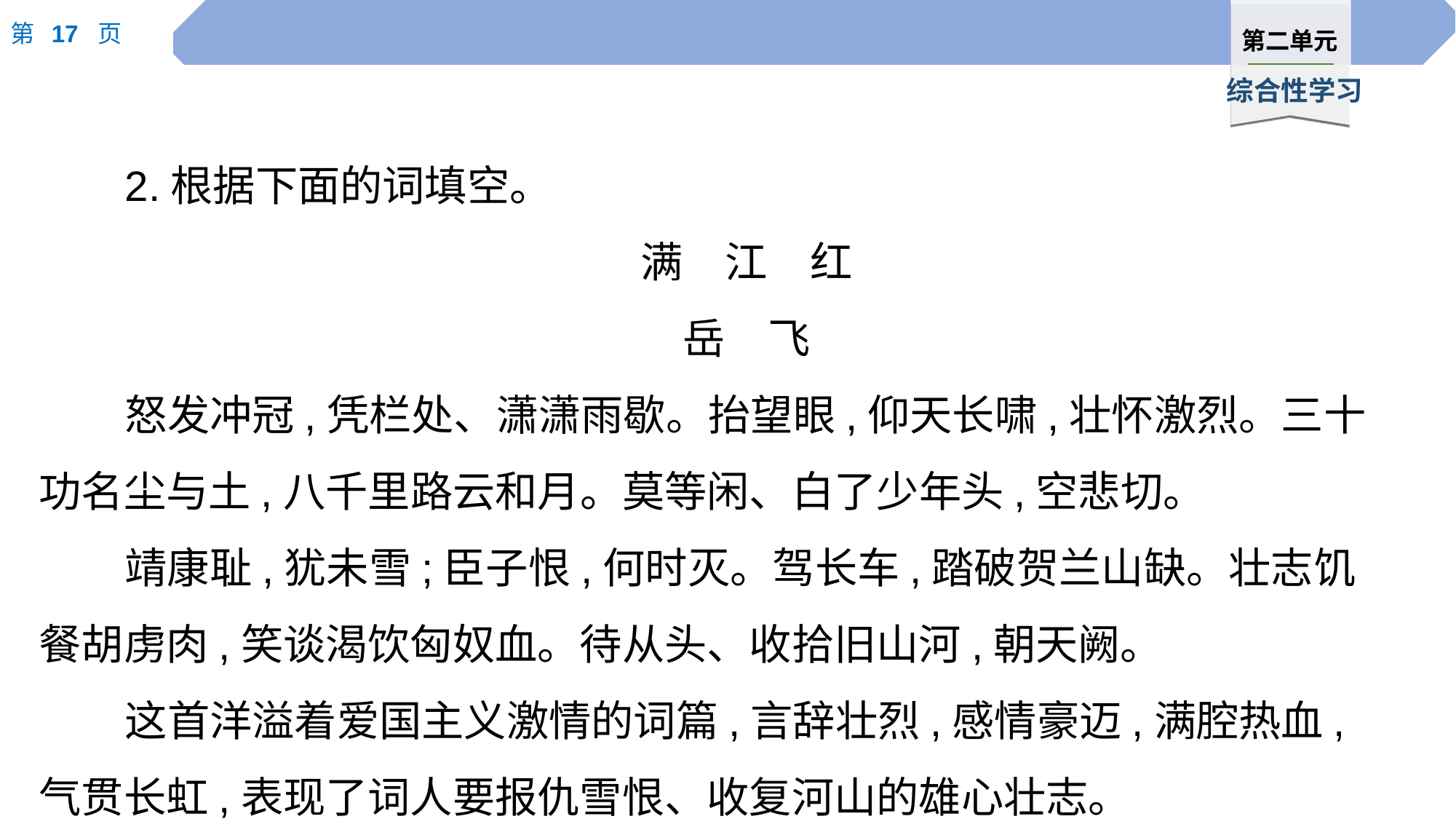

2.根据下面的词填空。
满　江　红
岳　飞
怒发冲冠,凭栏处、潇潇雨歇。抬望眼,仰天长啸,壮怀激烈。三十功名尘与土,八千里路云和月。莫等闲、白了少年头,空悲切。
靖康耻,犹未雪;臣子恨,何时灭。驾长车,踏破贺兰山缺。壮志饥餐胡虏肉,笑谈渴饮匈奴血。待从头、收拾旧山河,朝天阙。
这首洋溢着爱国主义激情的词篇,言辞壮烈,感情豪迈,满腔热血,气贯长虹,表现了词人要报仇雪恨、收复河山的雄心壮志。